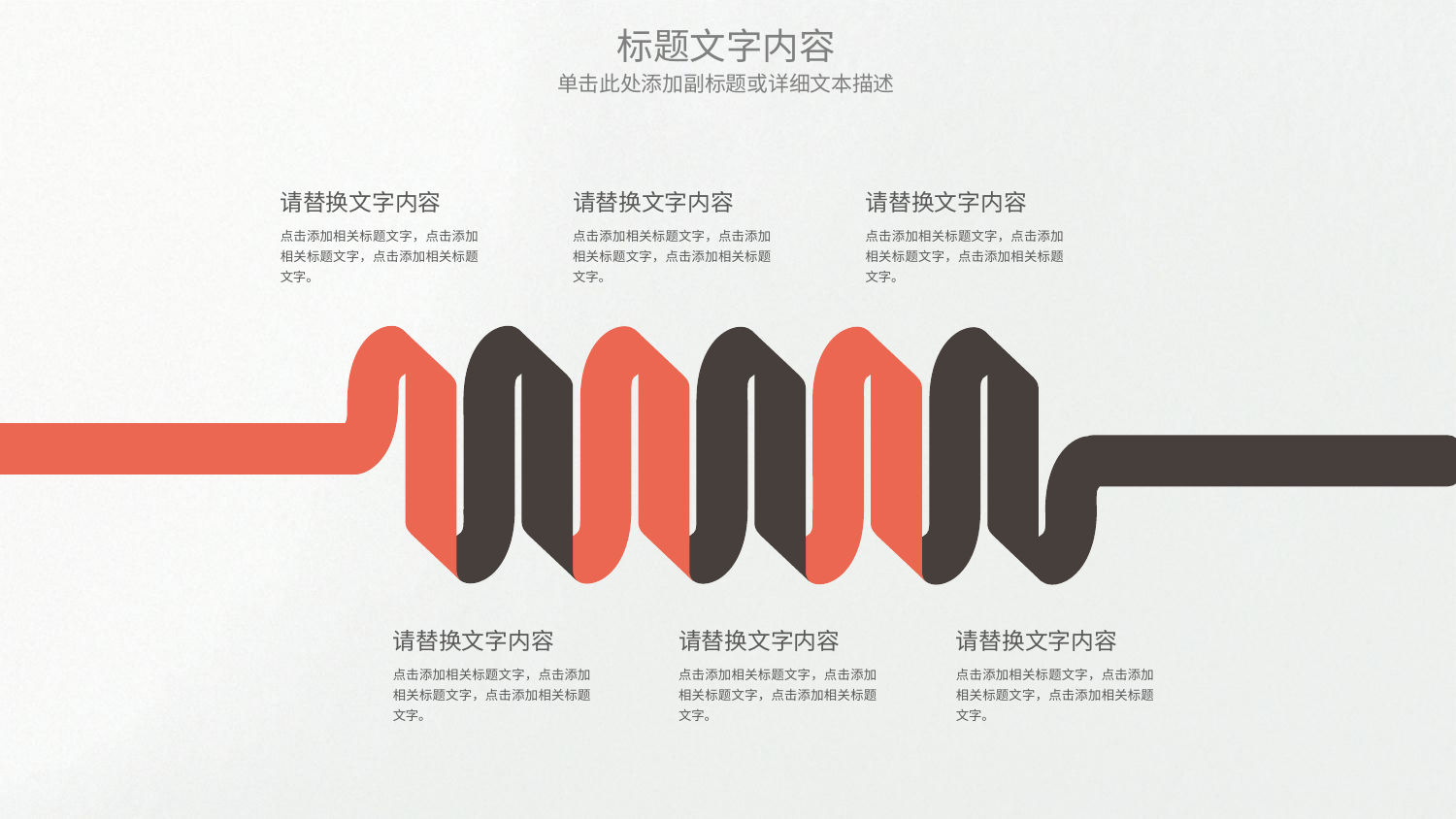

标题文字内容
单击此处添加副标题或详细文本描述
请替换文字内容
请替换文字内容
请替换文字内容
点击添加相关标题文字，点击添加相关标题文字，点击添加相关标题文字。
点击添加相关标题文字，点击添加相关标题文字，点击添加相关标题文字。
点击添加相关标题文字，点击添加相关标题文字，点击添加相关标题文字。

请替换文字内容
请替换文字内容
请替换文字内容
点击添加相关标题文字，点击添加相关标题文字，点击添加相关标题文字。
点击添加相关标题文字，点击添加相关标题文字，点击添加相关标题文字。
点击添加相关标题文字，点击添加相关标题文字，点击添加相关标题文字。